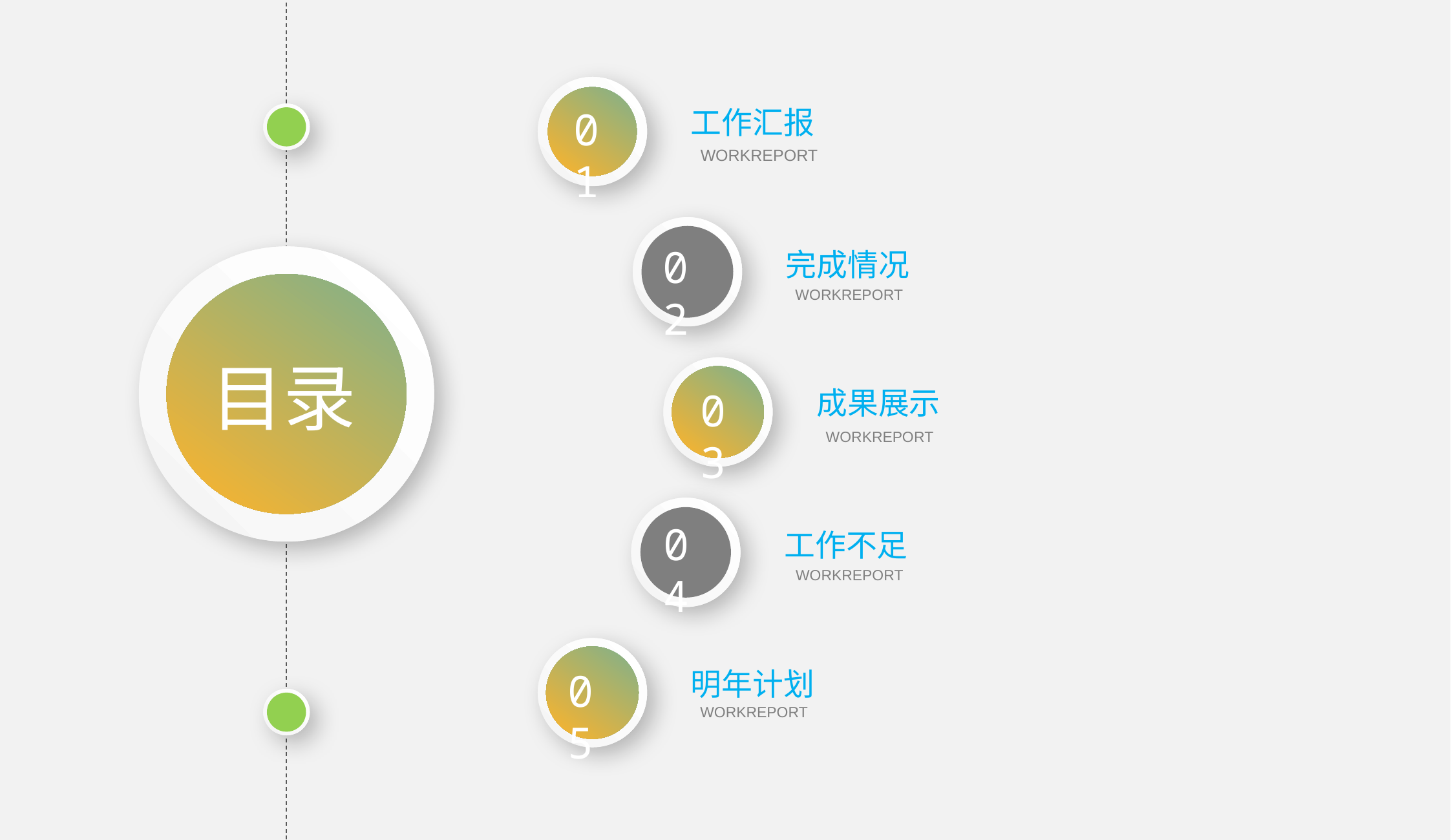

01
工作汇报
WORKREPORT

02
完成情况
WORKREPORT

目录

03
成果展示
WORKREPORT

04
工作不足
WORKREPORT

05
明年计划
WORKREPORT